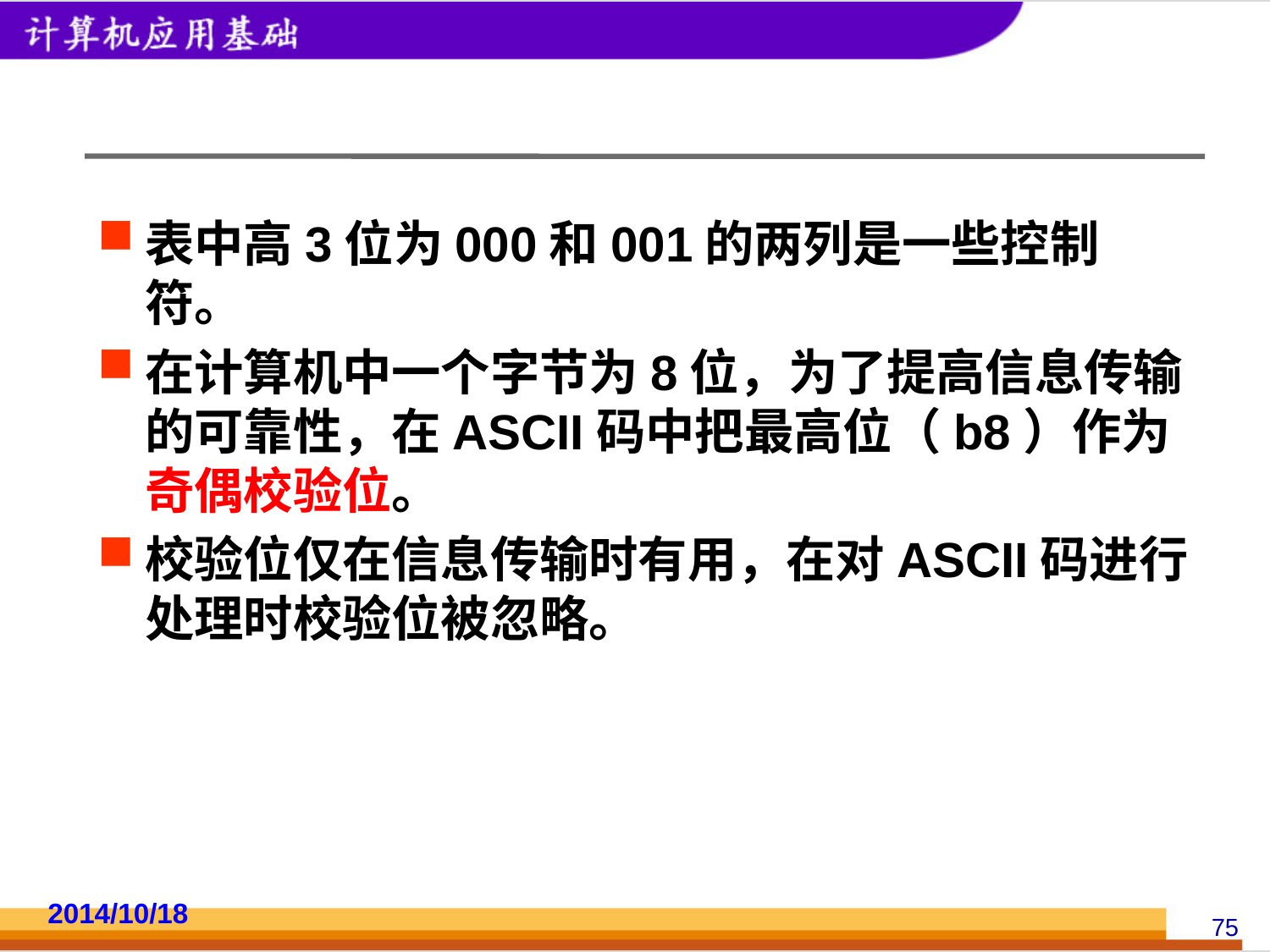

#
表中高3位为000和001的两列是一些控制符。
在计算机中一个字节为8位，为了提高信息传输的可靠性，在ASCII码中把最高位（b8）作为奇偶校验位。
校验位仅在信息传输时有用，在对ASCII码进行处理时校验位被忽略。
2014/10/18